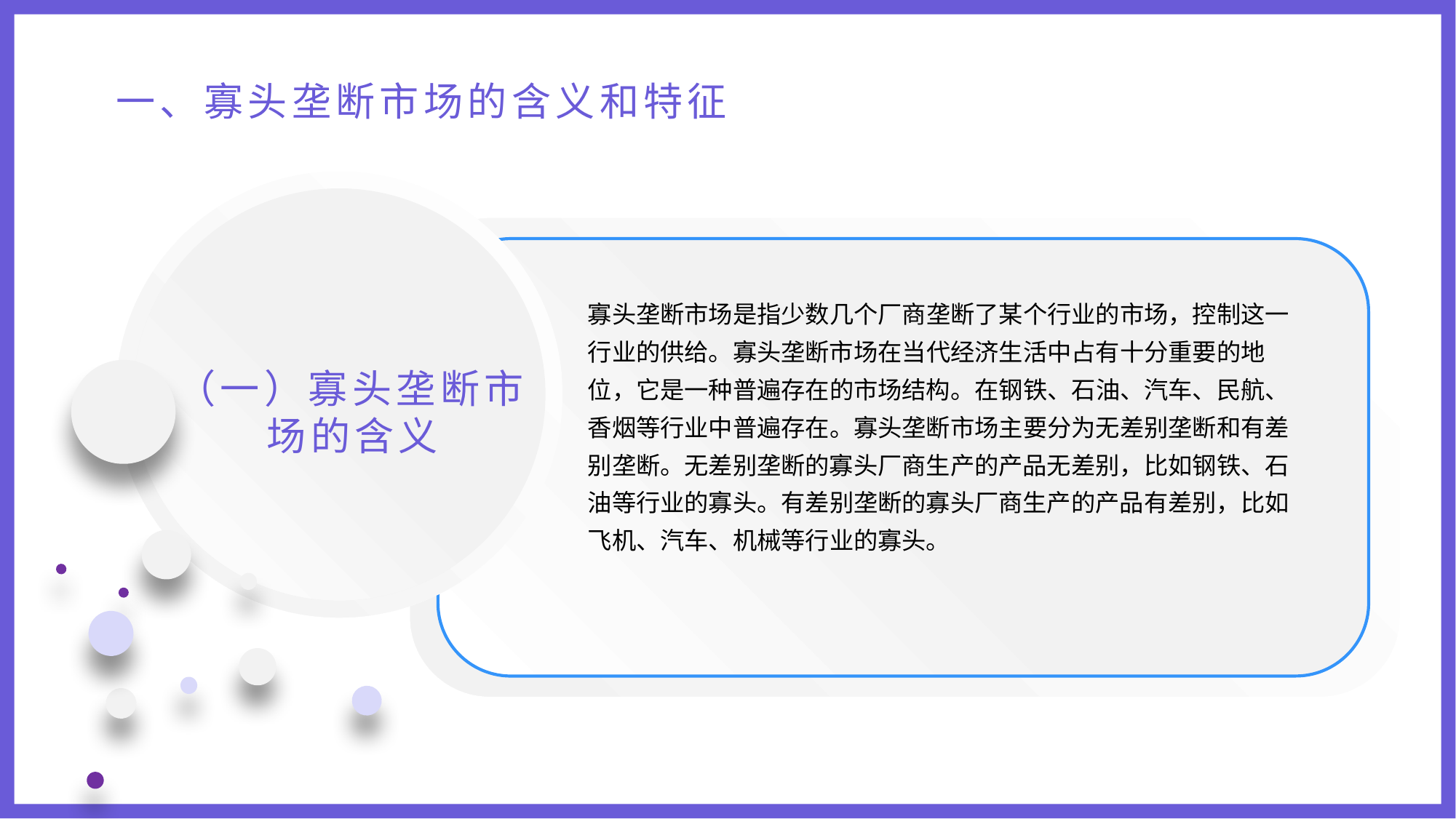

一、寡头垄断市场的含义和特征

寡头垄断市场是指少数几个厂商垄断了某个行业的市场，控制这一行业的供给。寡头垄断市场在当代经济生活中占有十分重要的地位，它是一种普遍存在的市场结构。在钢铁、石油、汽车、民航、香烟等行业中普遍存在。寡头垄断市场主要分为无差别垄断和有差别垄断。无差别垄断的寡头厂商生产的产品无差别，比如钢铁、石油等行业的寡头。有差别垄断的寡头厂商生产的产品有差别，比如飞机、汽车、机械等行业的寡头。
（一）寡头垄断市场的含义